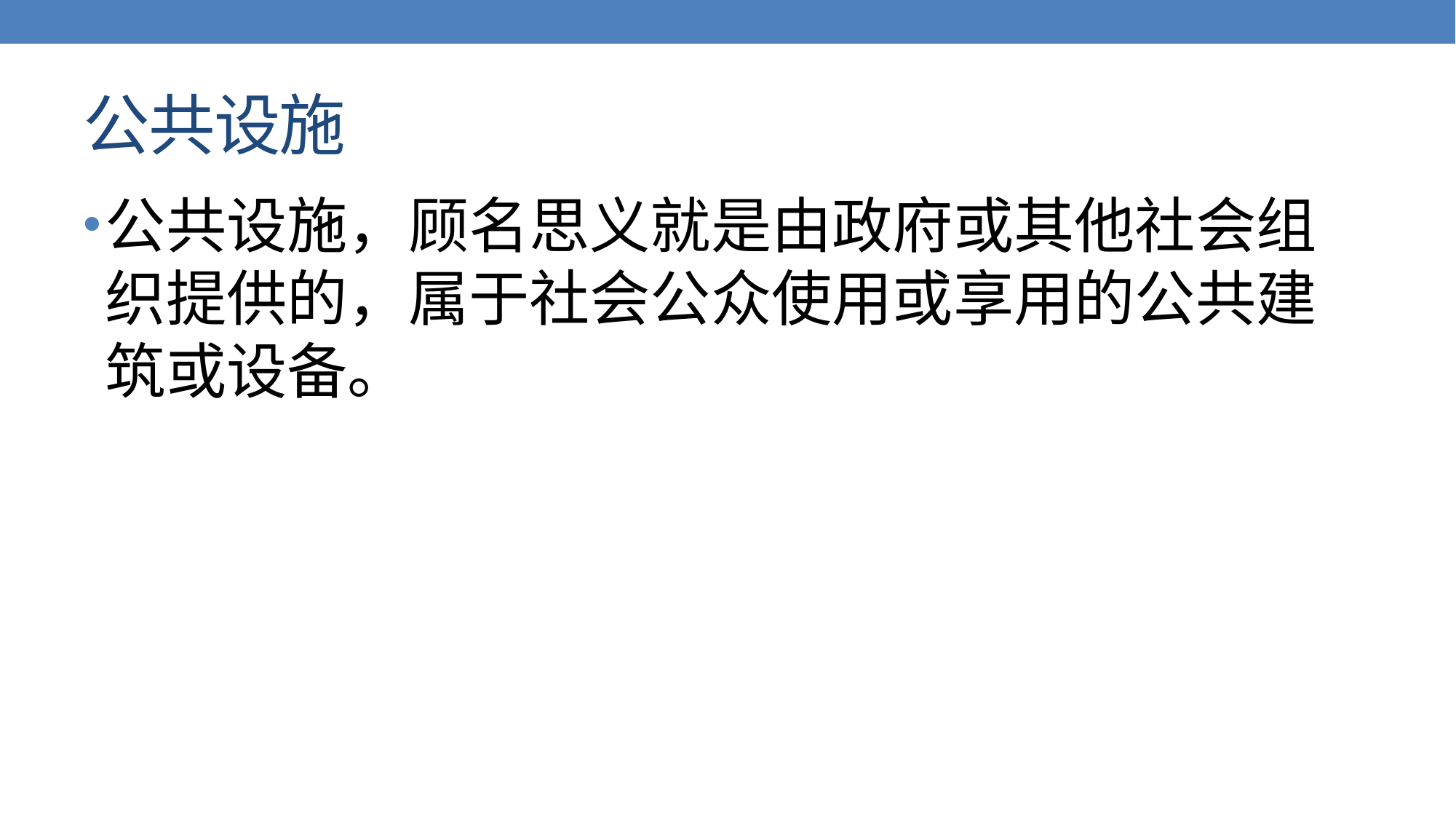

# 公共设施
公共设施，顾名思义就是由政府或其他社会组织提供的，属于社会公众使用或享用的公共建筑或设备。